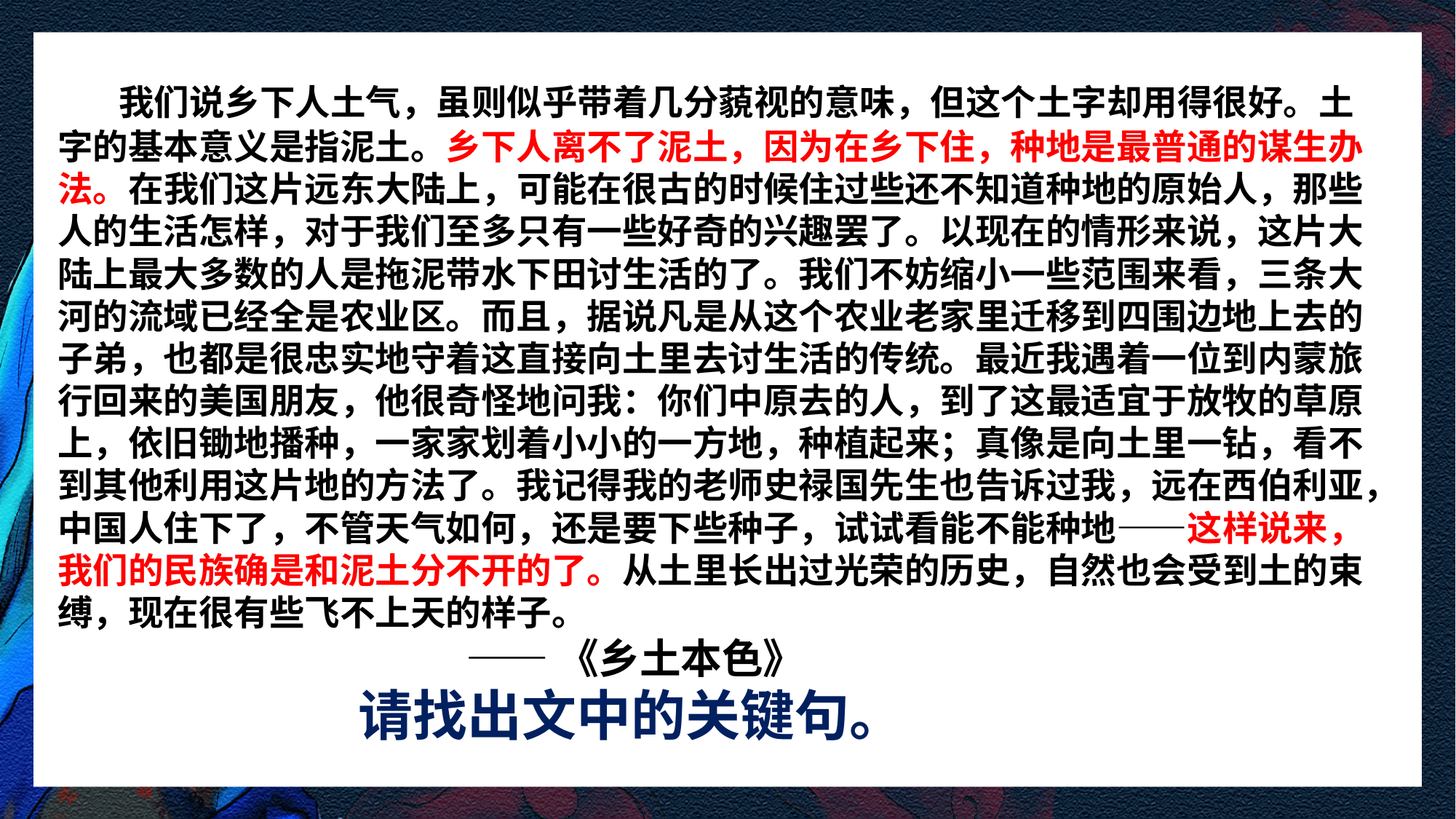

我们说乡下人土气，虽则似乎带着几分藐视的意味，但这个土字却用得很好。土字的基本意义是指泥土。乡下人离不了泥土，因为在乡下住，种地是最普通的谋生办法。在我们这片远东大陆上，可能在很古的时候住过些还不知道种地的原始人，那些人的生活怎样，对于我们至多只有一些好奇的兴趣罢了。以现在的情形来说，这片大陆上最大多数的人是拖泥带水下田讨生活的了。我们不妨缩小一些范围来看，三条大河的流域已经全是农业区。而且，据说凡是从这个农业老家里迁移到四围边地上去的子弟，也都是很忠实地守着这直接向土里去讨生活的传统。最近我遇着一位到内蒙旅行回来的美国朋友，他很奇怪地问我：你们中原去的人，到了这最适宜于放牧的草原上，依旧锄地播种，一家家划着小小的一方地，种植起来；真像是向土里一钻，看不到其他利用这片地的方法了。我记得我的老师史禄国先生也告诉过我，远在西伯利亚，中国人住下了，不管天气如何，还是要下些种子，试试看能不能种地——这样说来，我们的民族确是和泥土分不开的了。从土里长出过光荣的历史，自然也会受到土的束缚，现在很有些飞不上天的样子。
                                                   ——《乡土本色》
请找出文中的关键句。